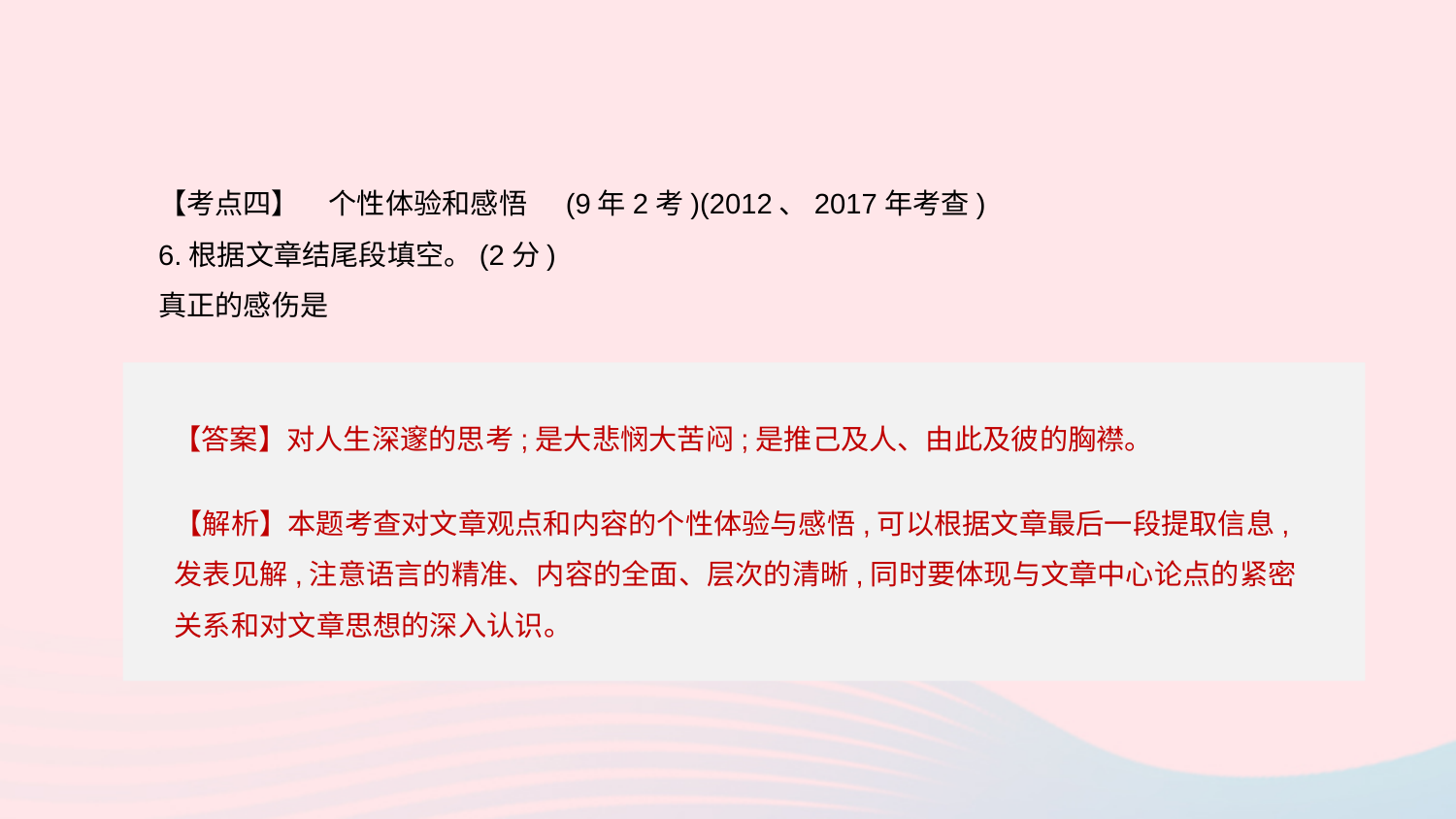

【考点四】　个性体验和感悟     (9年2考)(2012、2017年考查)
6.根据文章结尾段填空。(2分)
真正的感伤是

【答案】对人生深邃的思考;是大悲悯大苦闷;是推己及人、由此及彼的胸襟。
【解析】本题考查对文章观点和内容的个性体验与感悟,可以根据文章最后一段提取信息,发表见解,注意语言的精准、内容的全面、层次的清晰,同时要体现与文章中心论点的紧密关系和对文章思想的深入认识。